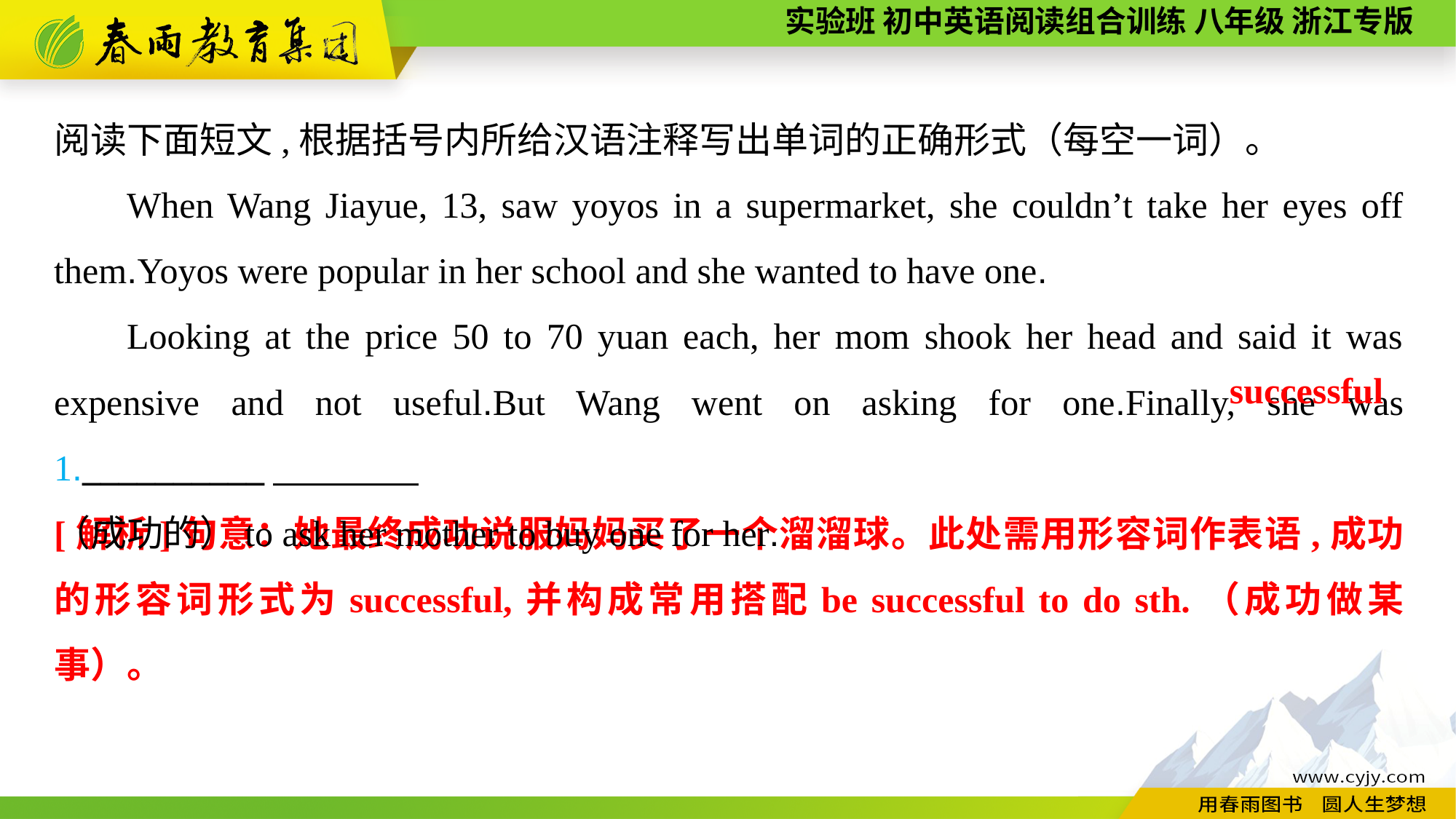

阅读下面短文,根据括号内所给汉语注释写出单词的正确形式（每空一词）。
When Wang Jiayue, 13, saw yoyos in a supermarket, she couldn’t take her eyes off them.Yoyos were popular in her school and she wanted to have one.
Looking at the price 50 to 70 yuan each, her mom shook her head and said it was expensive and not useful.But Wang went on asking for one.Finally, she was 1.__________
（成功的）to ask her mother to buy one for her.
successful
[解析]句意：她最终成功说服妈妈买了一个溜溜球。此处需用形容词作表语,成功的形容词形式为successful,并构成常用搭配be successful to do sth.（成功做某事）。